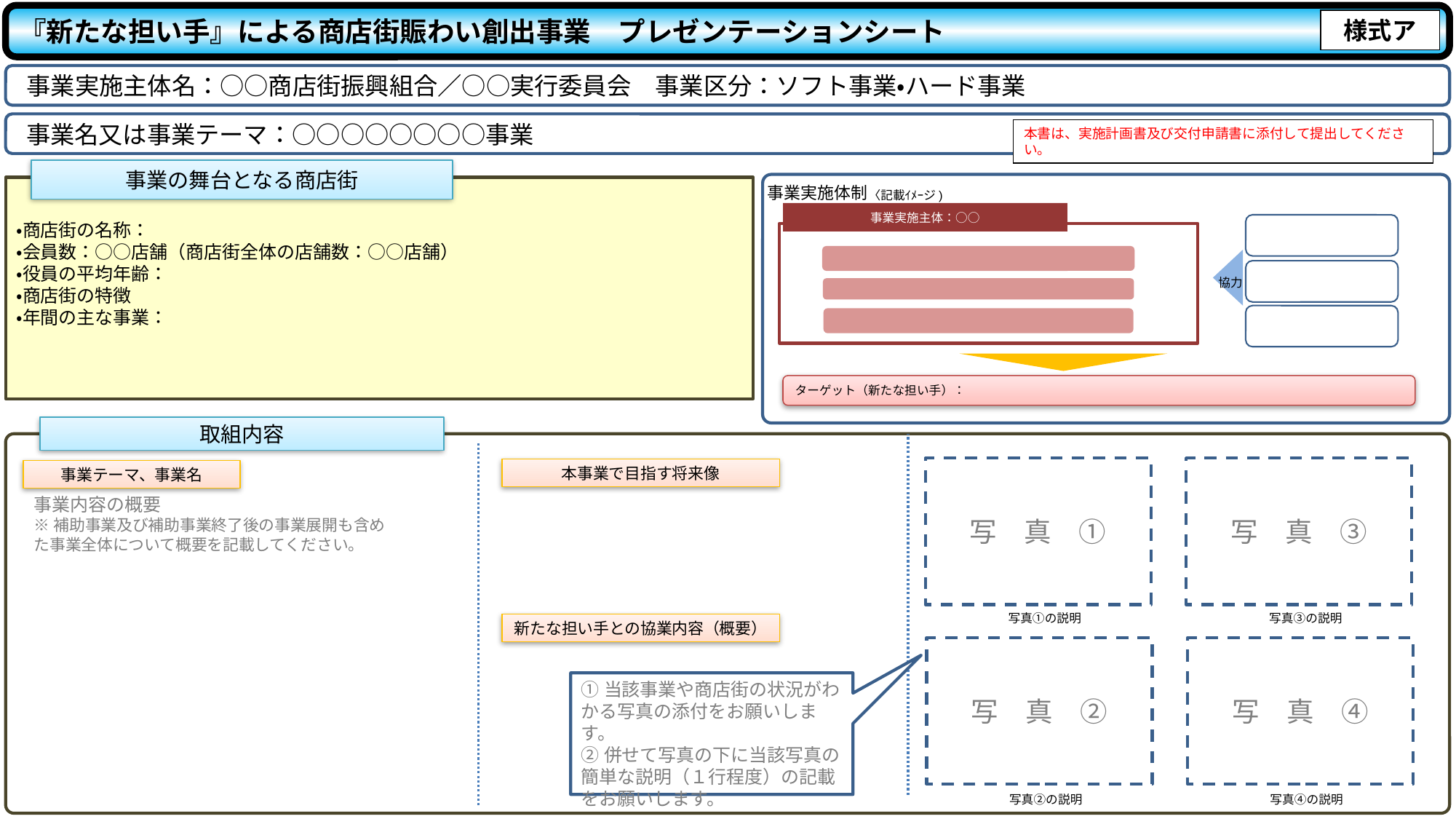

『新たな担い手』による商店街賑わい創出事業　プレゼンテーションシート
様式ア

事業実施主体名：○○商店街振興組合／○○実行委員会　事業区分：ソフト事業・ハード事業

事業名又は事業テーマ：○○○○○○○○事業
本書は、実施計画書及び交付申請書に添付して提出してください。
事業の舞台となる商店街

事業実施体制

・商店街の名称：
・会員数：○○店舗（商店街全体の店舗数：○○店舗）
・役員の平均年齢：
・商店街の特徴
・年間の主な事業：

〈記載ｲﾒｰジ)
事業実施主体：○○

協力

ターゲット（新たな担い手）：
取組内容

写　真　①
写　真　③
本事業で目指す将来像
事業テーマ、事業名
事業内容の概要
※補助事業及び補助事業終了後の事業展開も含めた事業全体について概要を記載してください。
写真①の説明
写真③の説明
新たな担い手との協業内容（概要）
写　真　②
写　真　④
①当該事業や商店街の状況がわかる写真の添付をお願いします。
②併せて写真の下に当該写真の簡単な説明（１行程度）の記載をお願いします。

写真②の説明
写真④の説明